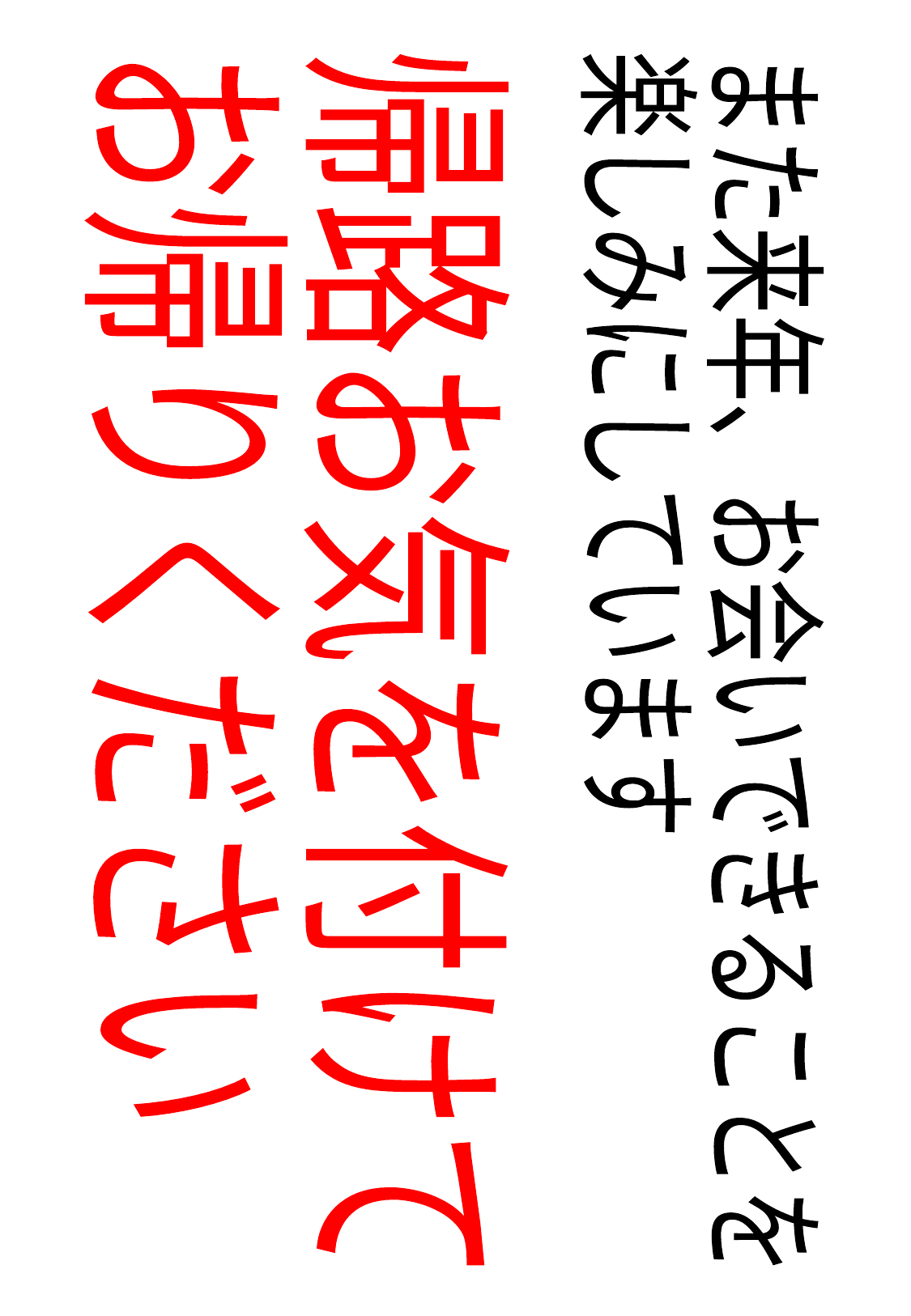

帰路お気を付けて
お帰りください
また来年、お会いできることを
楽しみにしています